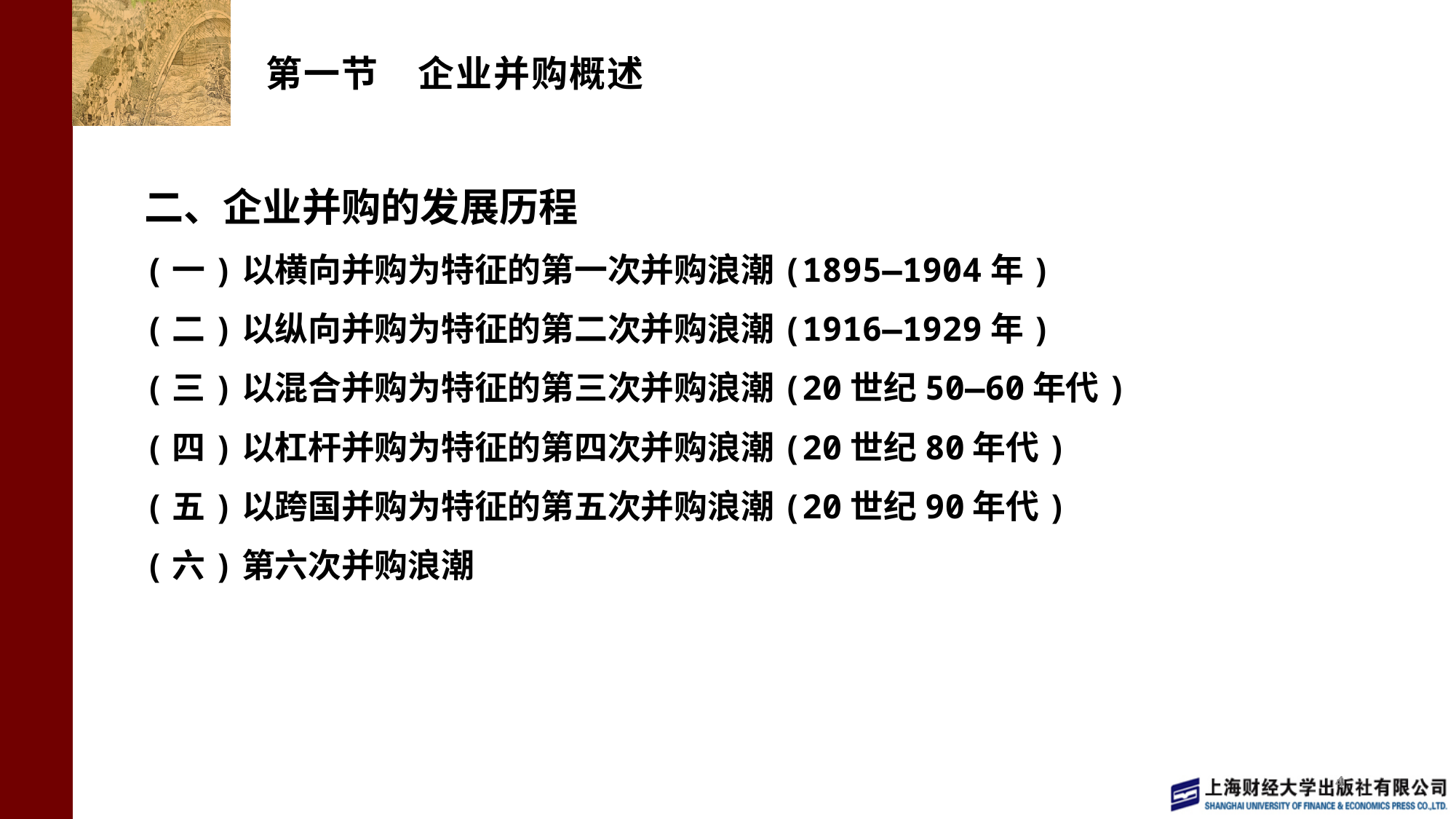

# 第一节    企业并购概述
二、企业并购的发展历程
(一)以横向并购为特征的第一次并购浪潮(1895—1904年)
(二)以纵向并购为特征的第二次并购浪潮(1916—1929年)
(三)以混合并购为特征的第三次并购浪潮(20世纪50—60年代)
(四)以杠杆并购为特征的第四次并购浪潮(20世纪80年代)
(五)以跨国并购为特征的第五次并购浪潮(20世纪90年代)
(六)第六次并购浪潮
4